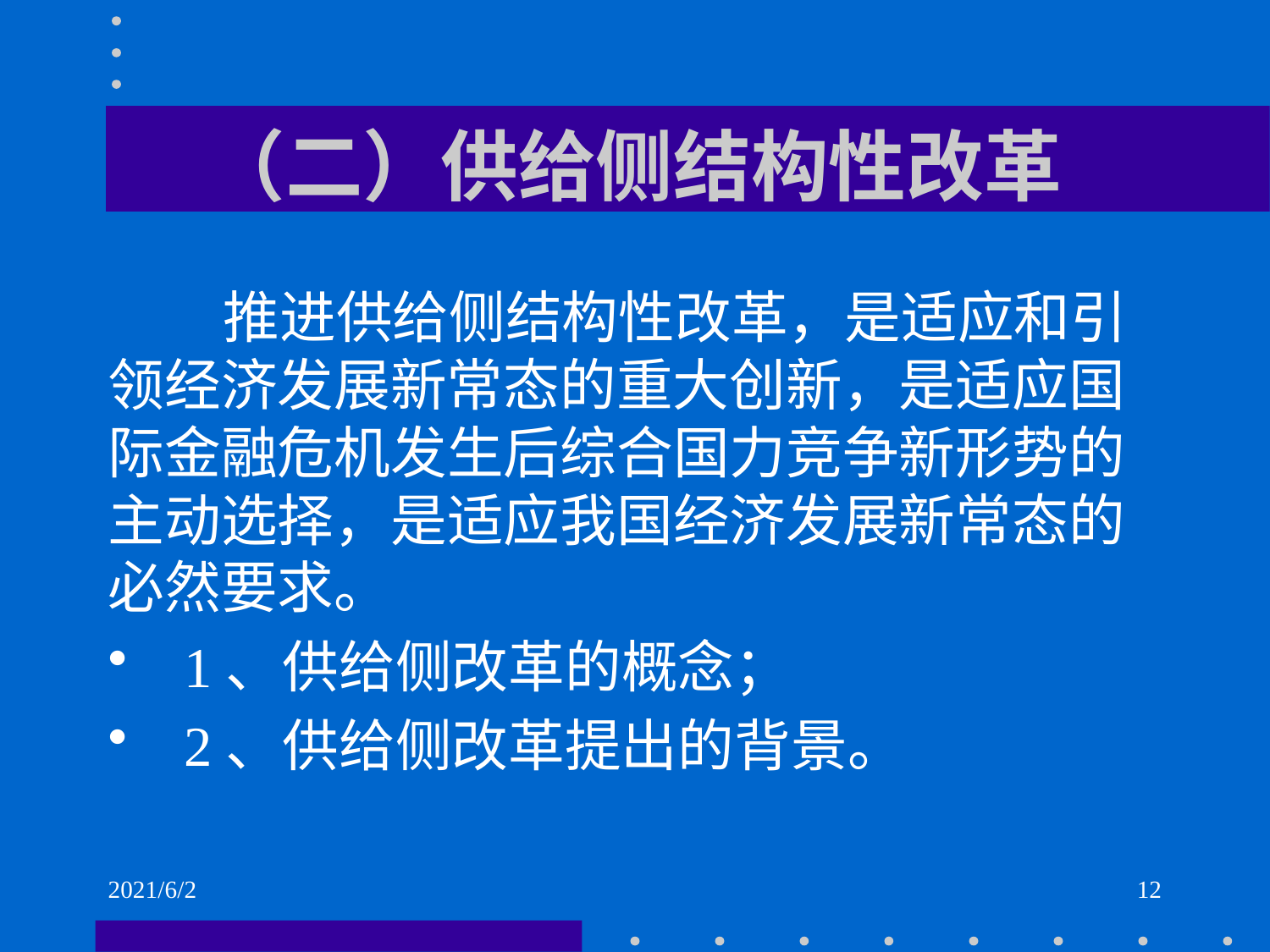

# （二）供给侧结构性改革
        推进供给侧结构性改革，是适应和引领经济发展新常态的重大创新，是适应国际金融危机发生后综合国力竞争新形势的主动选择，是适应我国经济发展新常态的必然要求。
  1、供给侧改革的概念；
  2、供给侧改革提出的背景。
2021/6/2
12